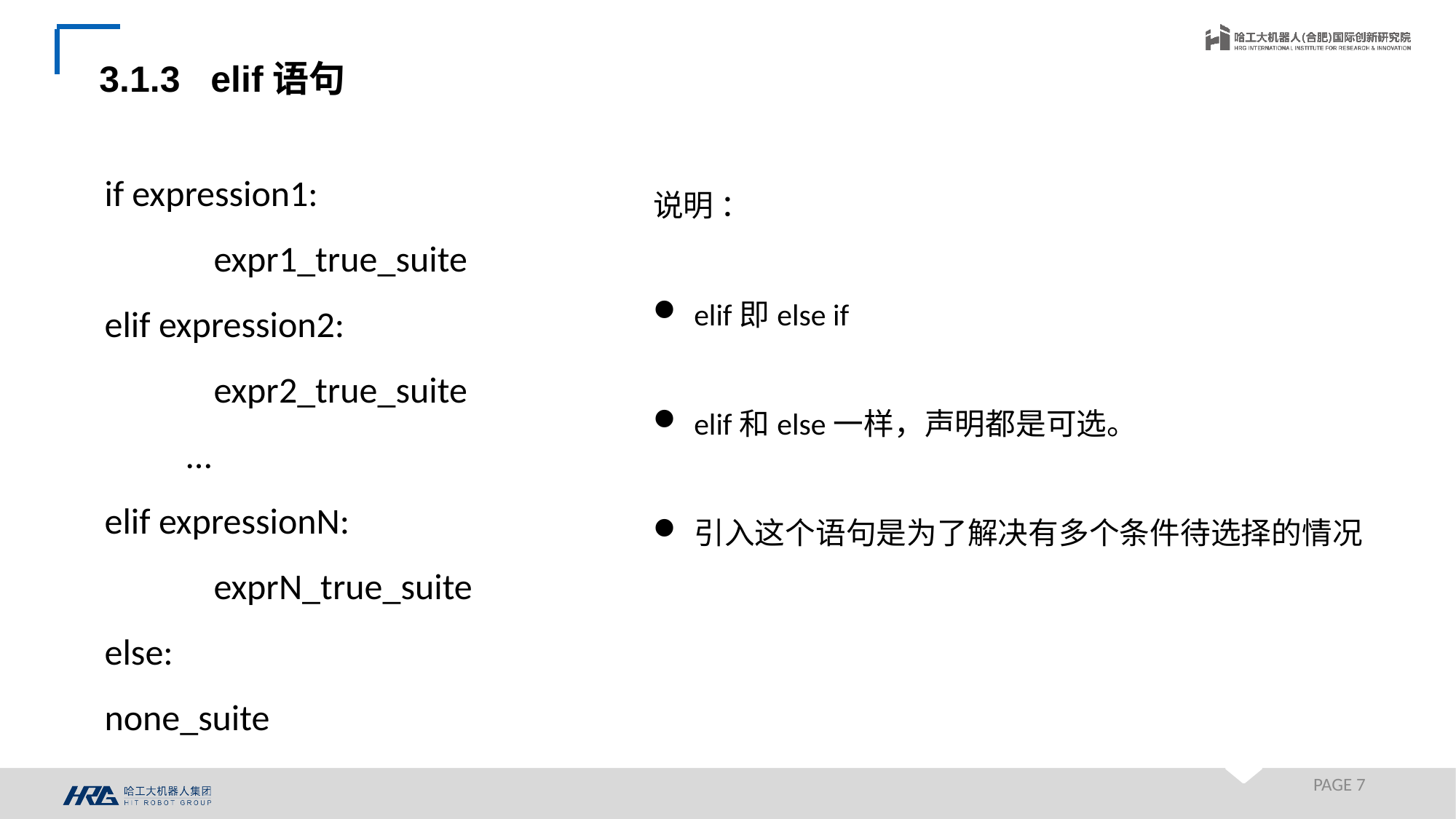

3.1.3   elif语句
if expression1:
	expr1_true_suite
elif expression2:
	expr2_true_suite
          …
elif expressionN:
	exprN_true_suite
else:
none_suite
说明 ：

elif即else if

elif和else一样，声明都是可选。

引入这个语句是为了解决有多个条件待选择的情况